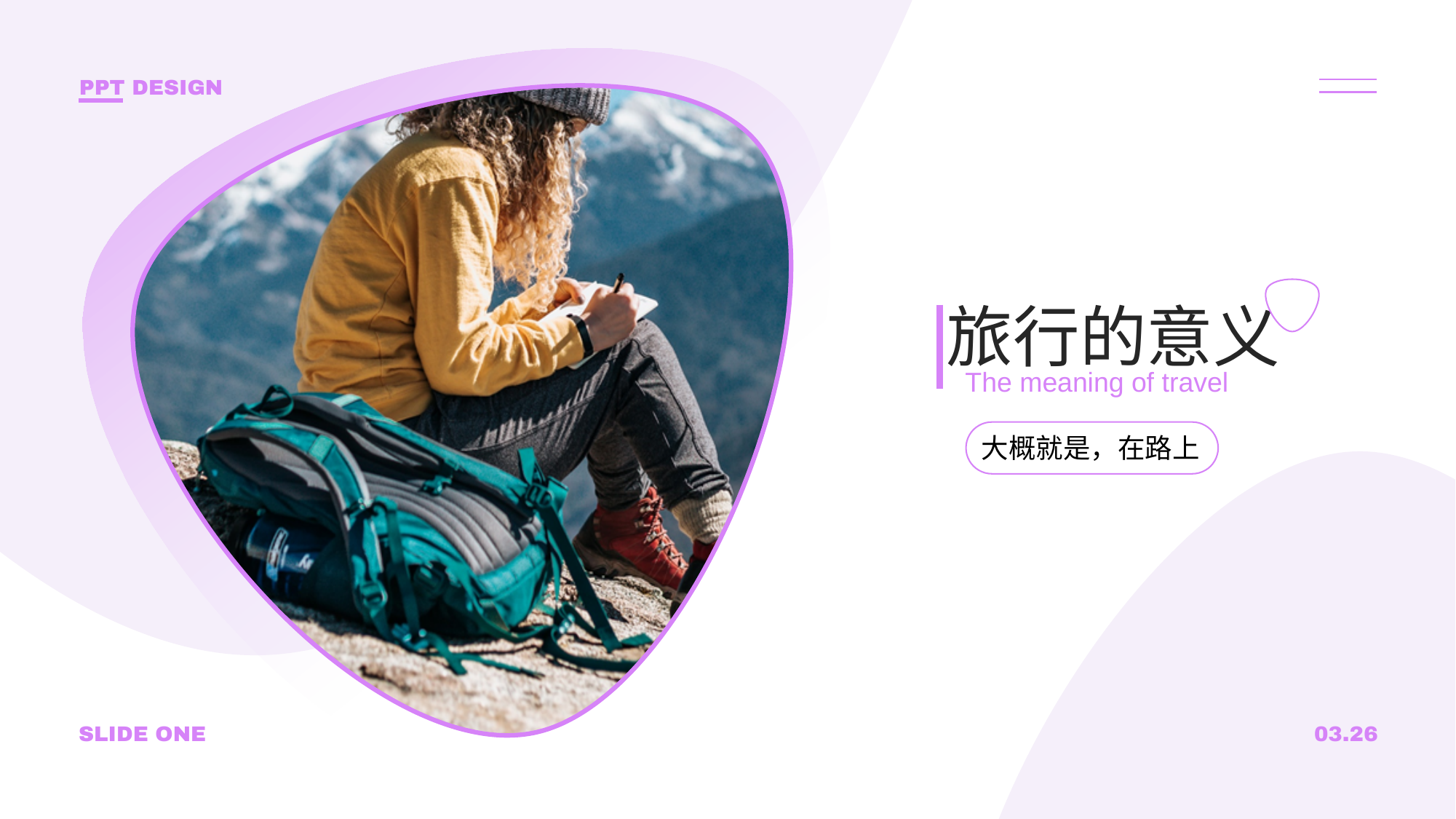

PPT DESIGN

旅行的意义
The meaning of travel

大概就是，在路上

SLIDE ONE
03.26